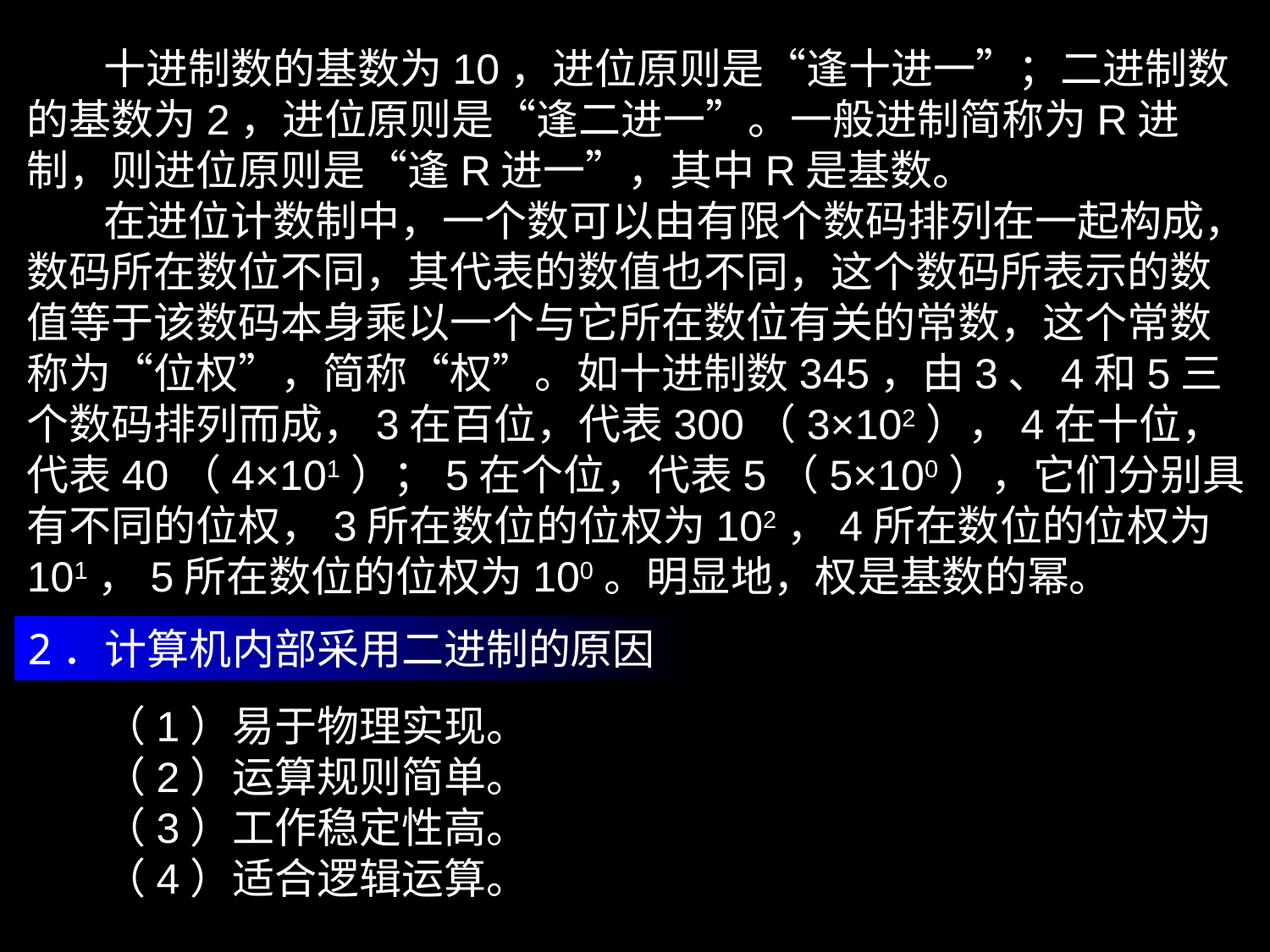

十进制数的基数为10，进位原则是“逢十进一”；二进制数的基数为2，进位原则是“逢二进一”。一般进制简称为R进制，则进位原则是“逢R进一”，其中R是基数。
       在进位计数制中，一个数可以由有限个数码排列在一起构成，数码所在数位不同，其代表的数值也不同，这个数码所表示的数值等于该数码本身乘以一个与它所在数位有关的常数，这个常数称为“位权”，简称“权”。如十进制数345，由3、4和5三个数码排列而成，3在百位，代表300（3×102），4在十位，代表40（4×101）；5在个位，代表5（5×100），它们分别具有不同的位权，3所在数位的位权为102，4所在数位的位权为101，5所在数位的位权为100。明显地，权是基数的幂。
2．计算机内部采用二进制的原因
       （1）易于物理实现。
       （2）运算规则简单。
       （3）工作稳定性高。
       （4）适合逻辑运算。